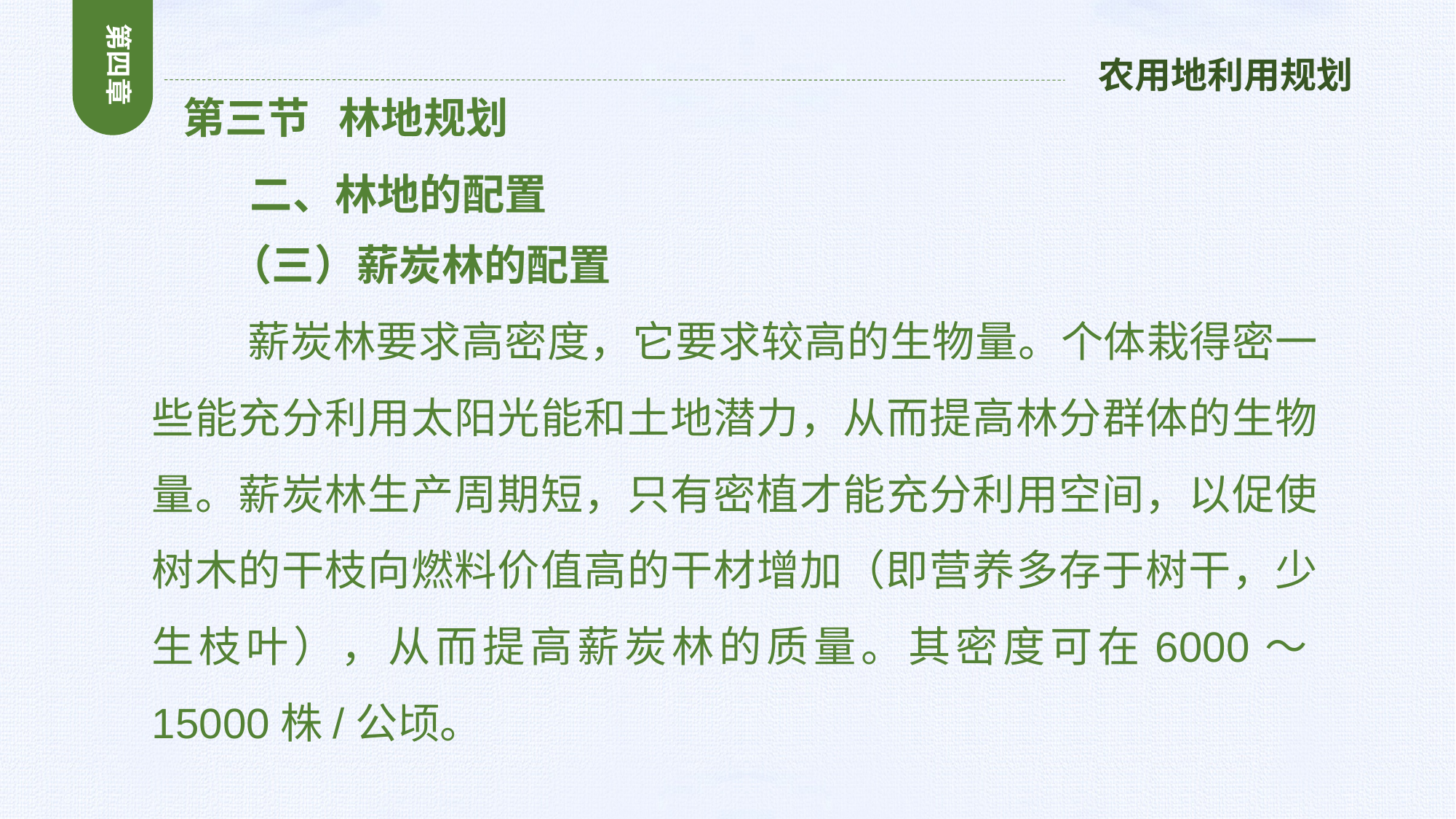

第四章
农用地利用规划
 第三节   林地规划
        二、林地的配置

       （三）薪炭林的配置
          薪炭林要求高密度，它要求较高的生物量。个体栽得密一些能充分利用太阳光能和土地潜力，从而提高林分群体的生物量。薪炭林生产周期短，只有密植才能充分利用空间，以促使树木的干枝向燃料价值高的干材增加（即营养多存于树干，少生枝叶），从而提高薪炭林的质量。其密度可在6000～15000株/公顷。